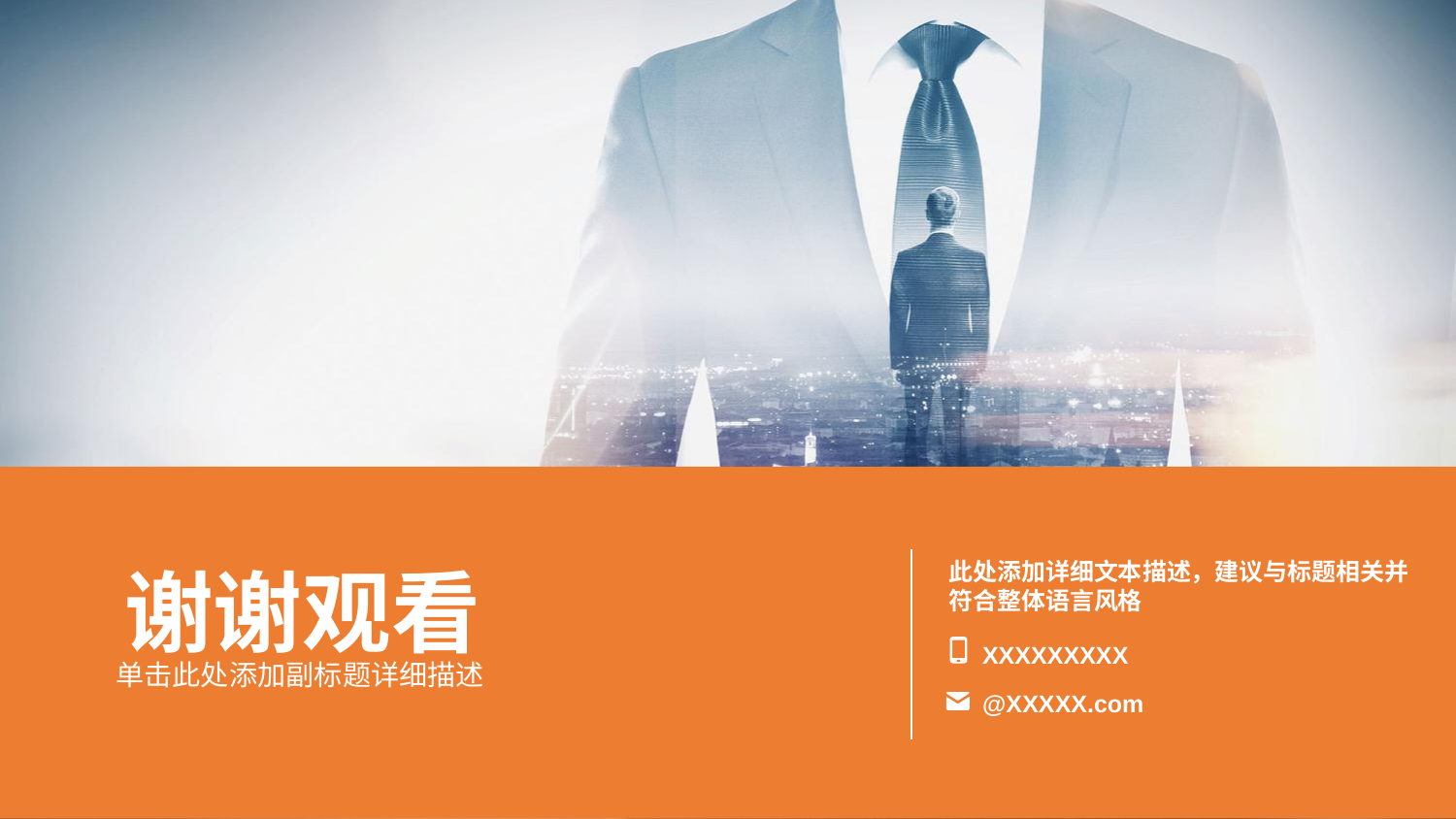

# 谢谢观看
此处添加详细文本描述，建议与标题相关并符合整体语言风格
XXXXXXXXX
@XXXXX.com

单击此处添加副标题详细描述